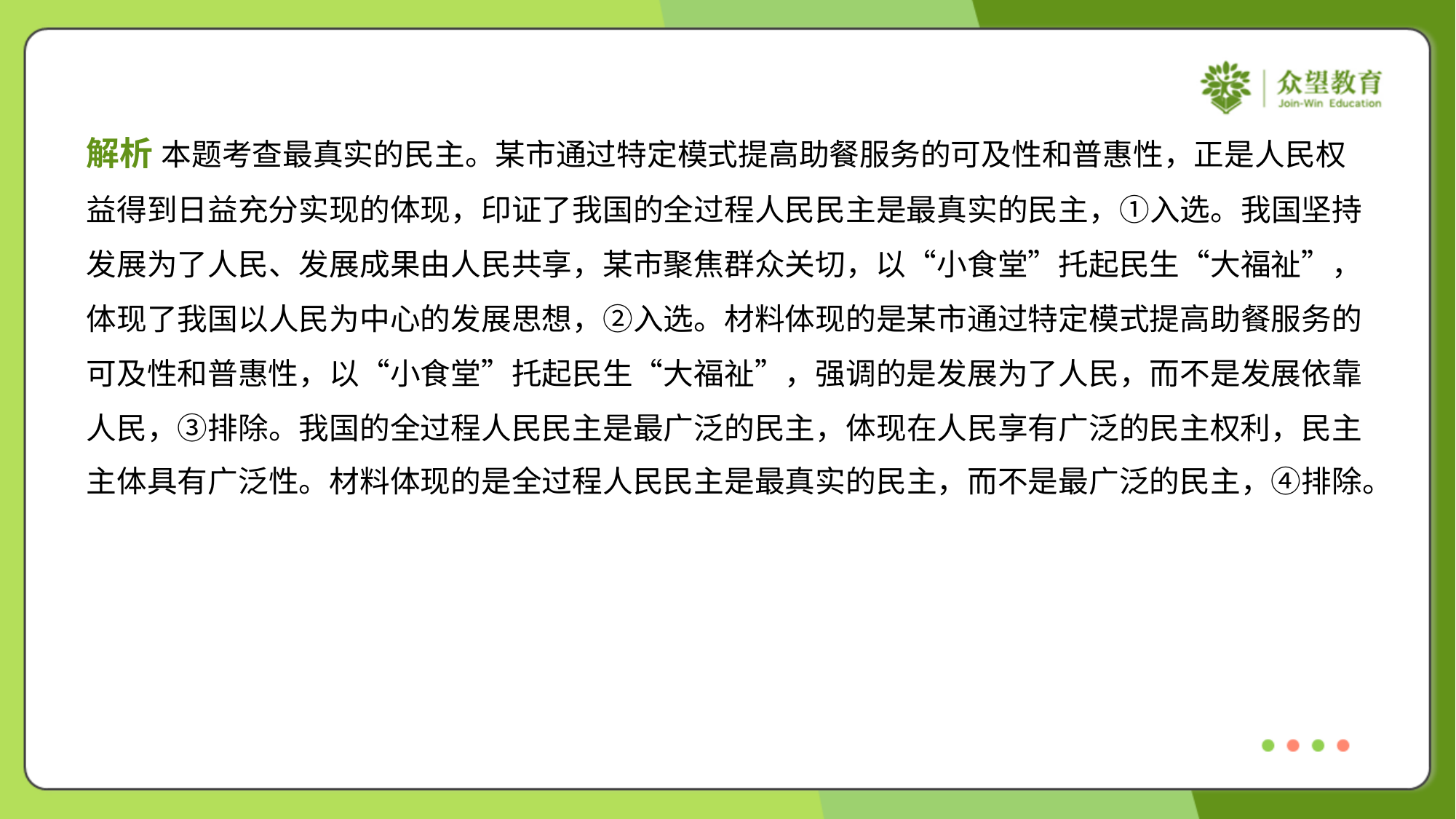

解析 本题考查最真实的民主。某市通过特定模式提高助餐服务的可及性和普惠性，正是人民权
益得到日益充分实现的体现，印证了我国的全过程人民民主是最真实的民主，①入选。我国坚持
发展为了人民、发展成果由人民共享，某市聚焦群众关切，以“小食堂”托起民生“大福祉”，
体现了我国以人民为中心的发展思想，②入选。材料体现的是某市通过特定模式提高助餐服务的
可及性和普惠性，以“小食堂”托起民生“大福祉”，强调的是发展为了人民，而不是发展依靠
人民，③排除。我国的全过程人民民主是最广泛的民主，体现在人民享有广泛的民主权利，民主
主体具有广泛性。材料体现的是全过程人民民主是最真实的民主，而不是最广泛的民主，④排除。